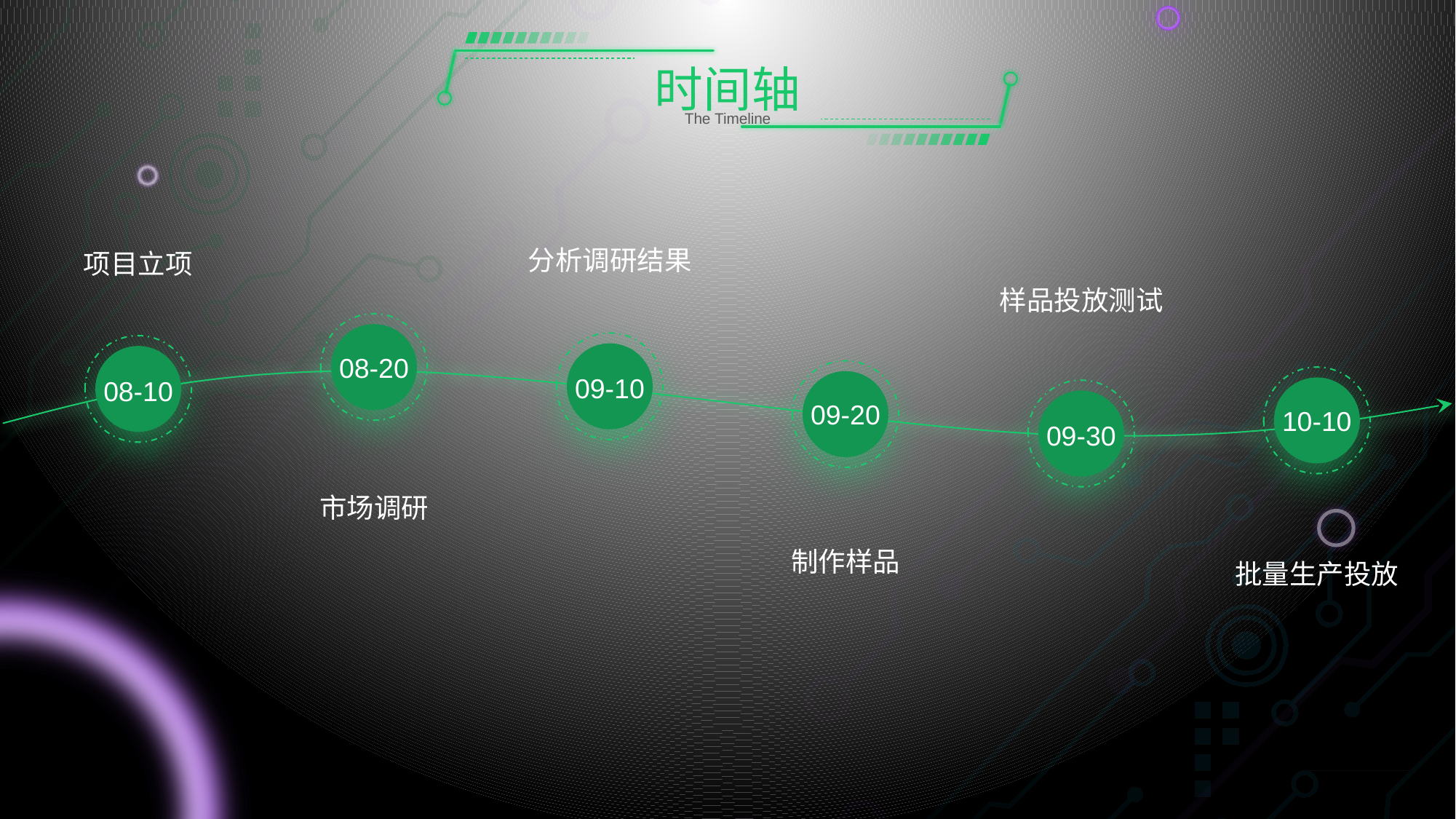

# 时间轴
The Timeline
分析调研结果
项目立项
样品投放测试

08-20

09-10
08-10

09-20
10-10

09-30
市场调研
制作样品
批量生产投放